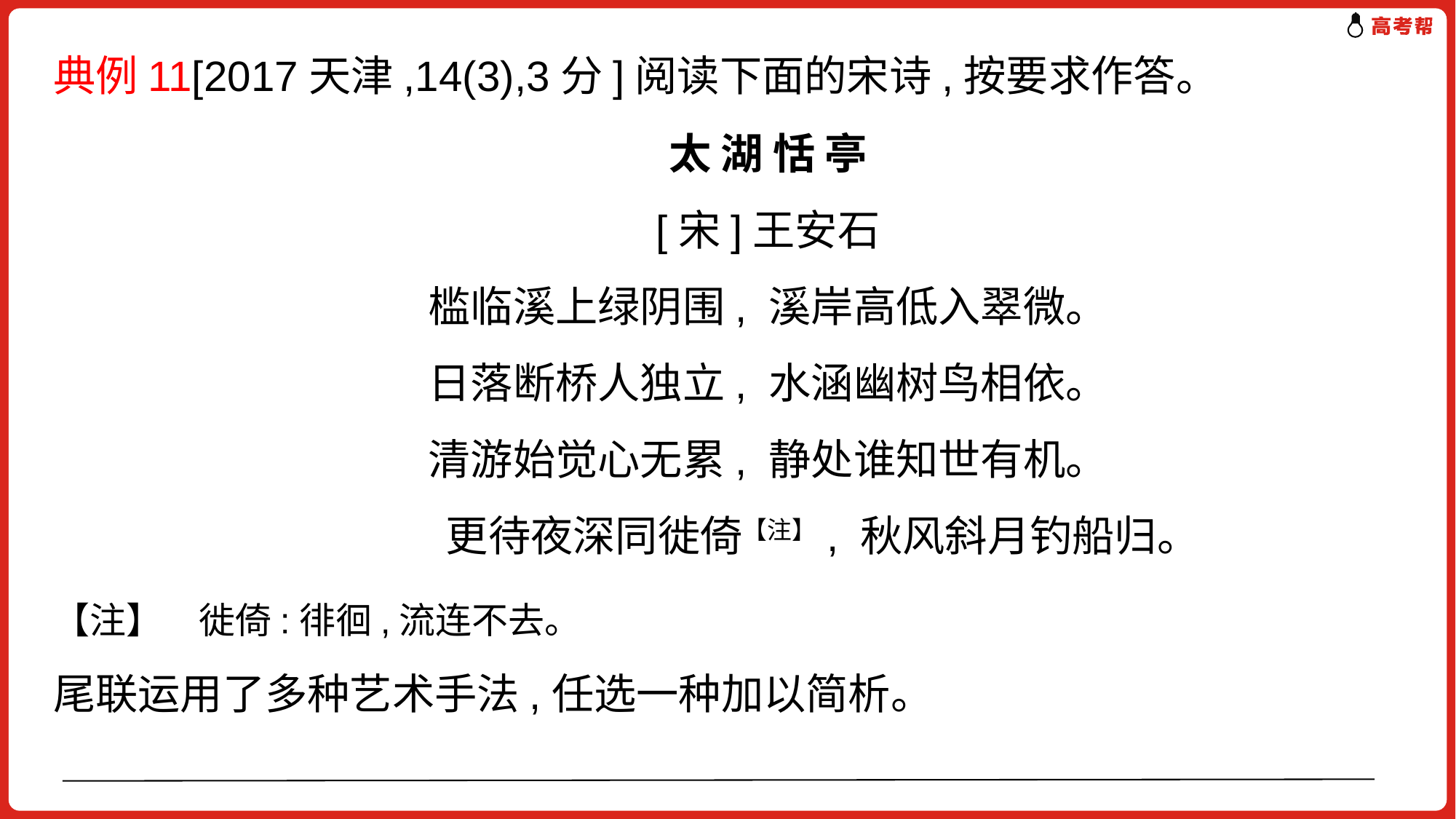

典例11[2017天津,14(3),3分]阅读下面的宋诗,按要求作答。
太 湖 恬 亭
[宋]王安石
槛临溪上绿阴围, 溪岸高低入翠微。
日落断桥人独立, 水涵幽树鸟相依。
清游始觉心无累, 静处谁知世有机。
      更待夜深同徙倚【注】, 秋风斜月钓船归。
【注】　徙倚:徘徊,流连不去。
尾联运用了多种艺术手法,任选一种加以简析。